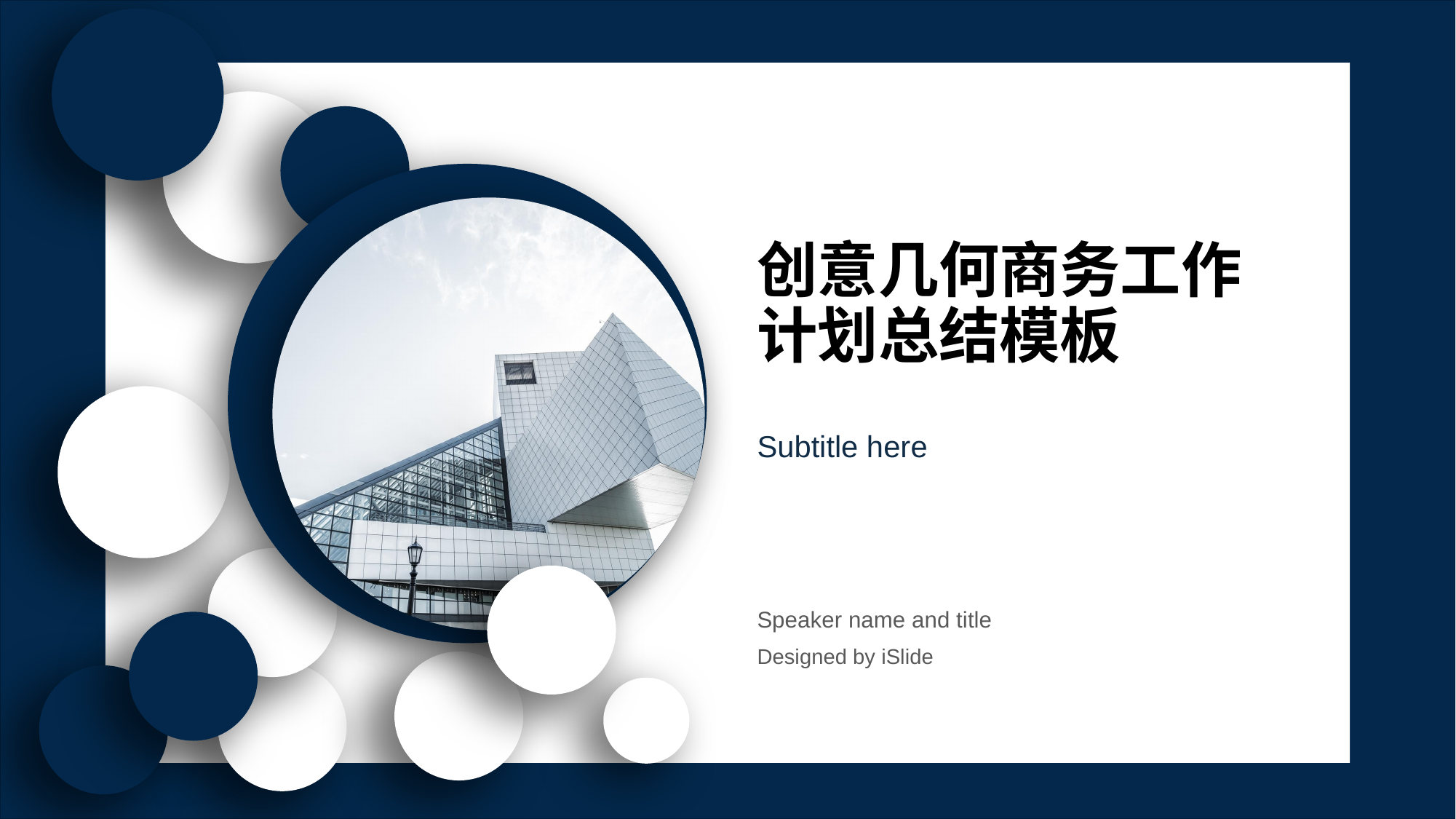

# 创意几何商务工作 计划总结模板
Subtitle here
Speaker name and title
Designed by iSlide